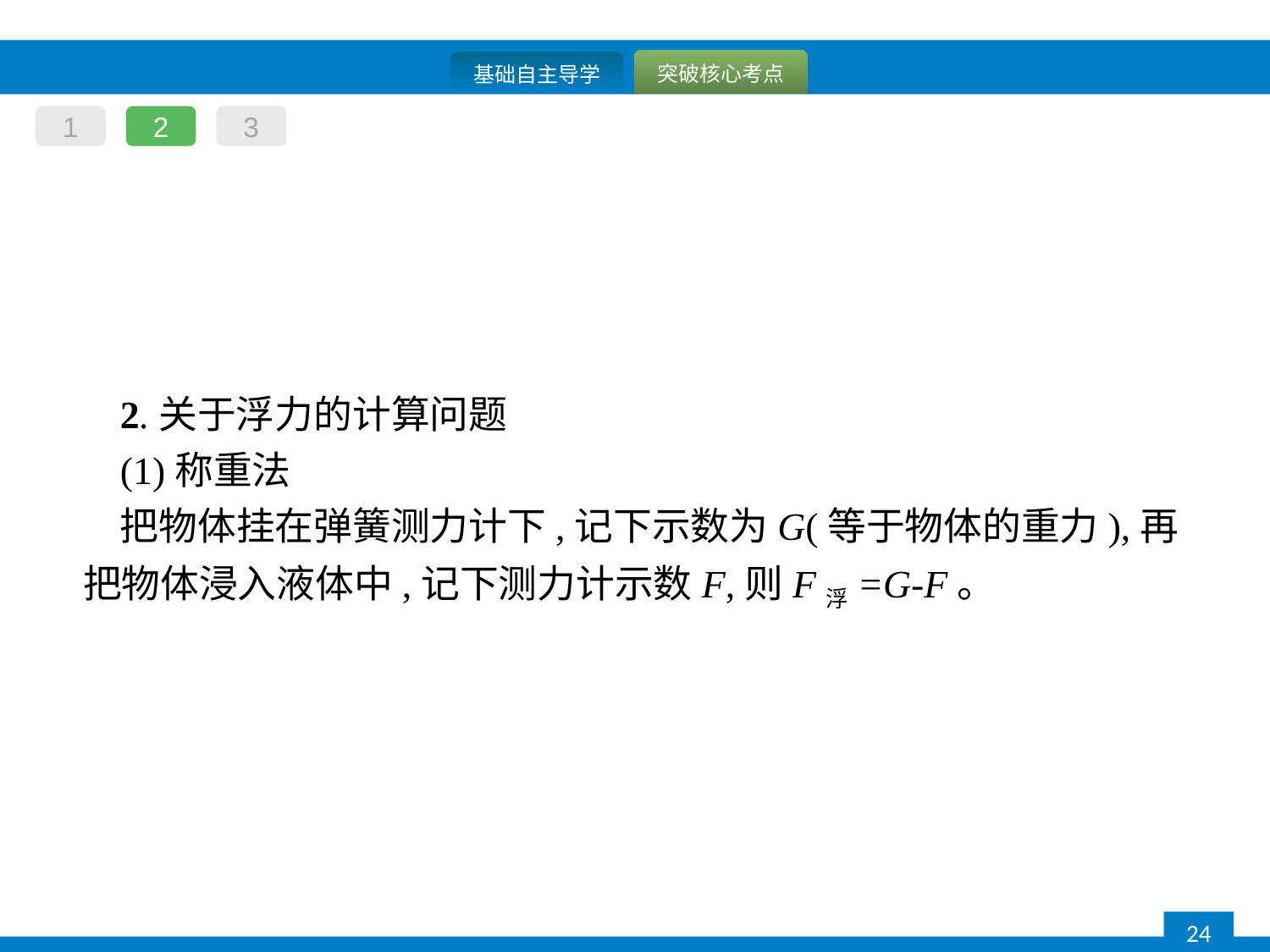

1
2
3
2.关于浮力的计算问题
(1)称重法
把物体挂在弹簧测力计下,记下示数为G(等于物体的重力),再把物体浸入液体中,记下测力计示数F,则F浮=G-F。